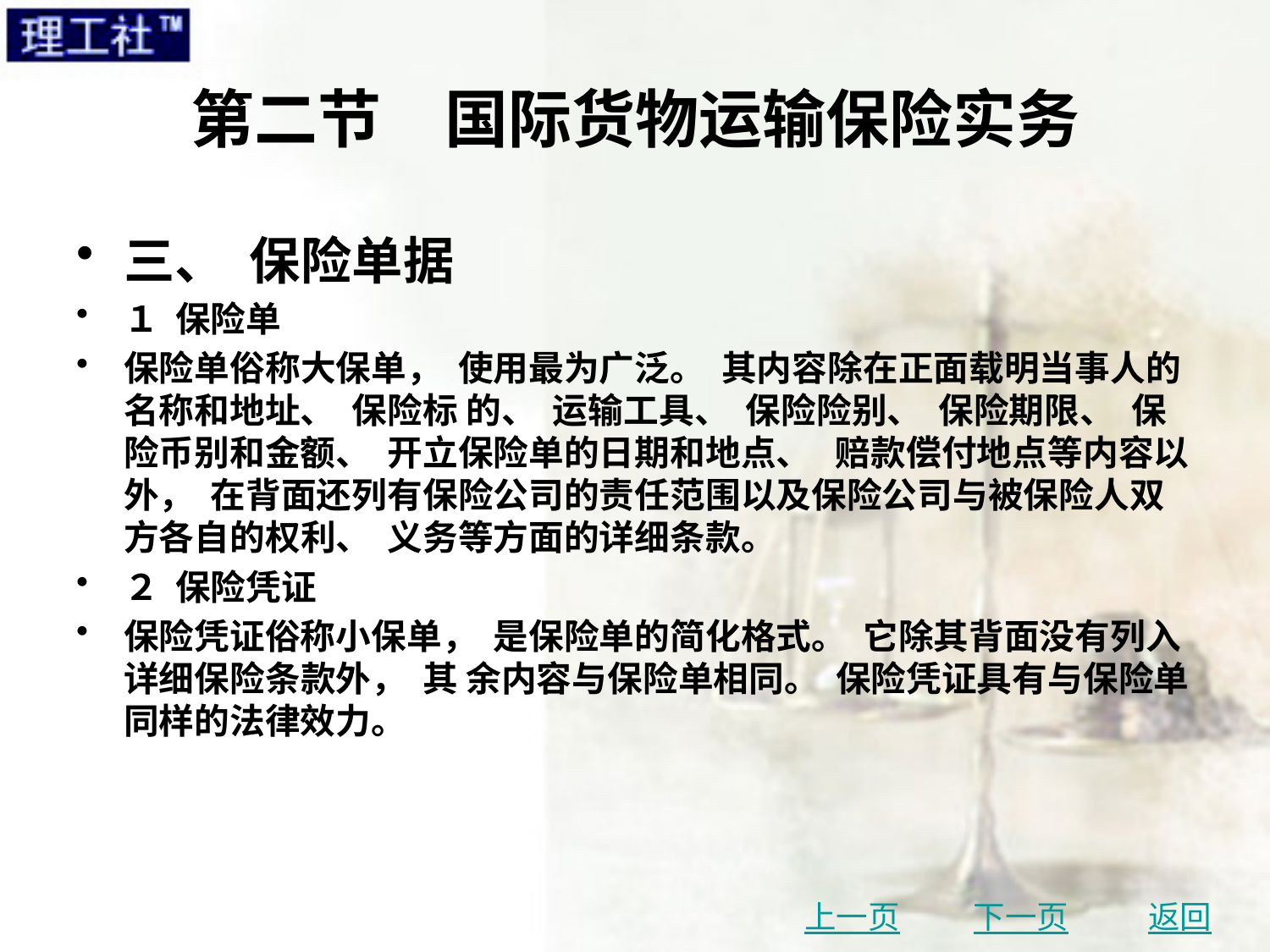

# 第二节　国际货物运输保险实务
三、  保险单据
１  保险单
保险单俗称大保单，  使用最为广泛。  其内容除在正面载明当事人的名称和地址、  保险标 的、  运输工具、  保险险别、  保险期限、  保险币别和金额、  开立保险单的日期和地点、   赔款偿付地点等内容以外，  在背面还列有保险公司的责任范围以及保险公司与被保险人双方各自的权利、  义务等方面的详细条款。
２  保险凭证
保险凭证俗称小保单，  是保险单的简化格式。  它除其背面没有列入详细保险条款外，  其 余内容与保险单相同。  保险凭证具有与保险单同样的法律效力。

上一页
下一页
返回